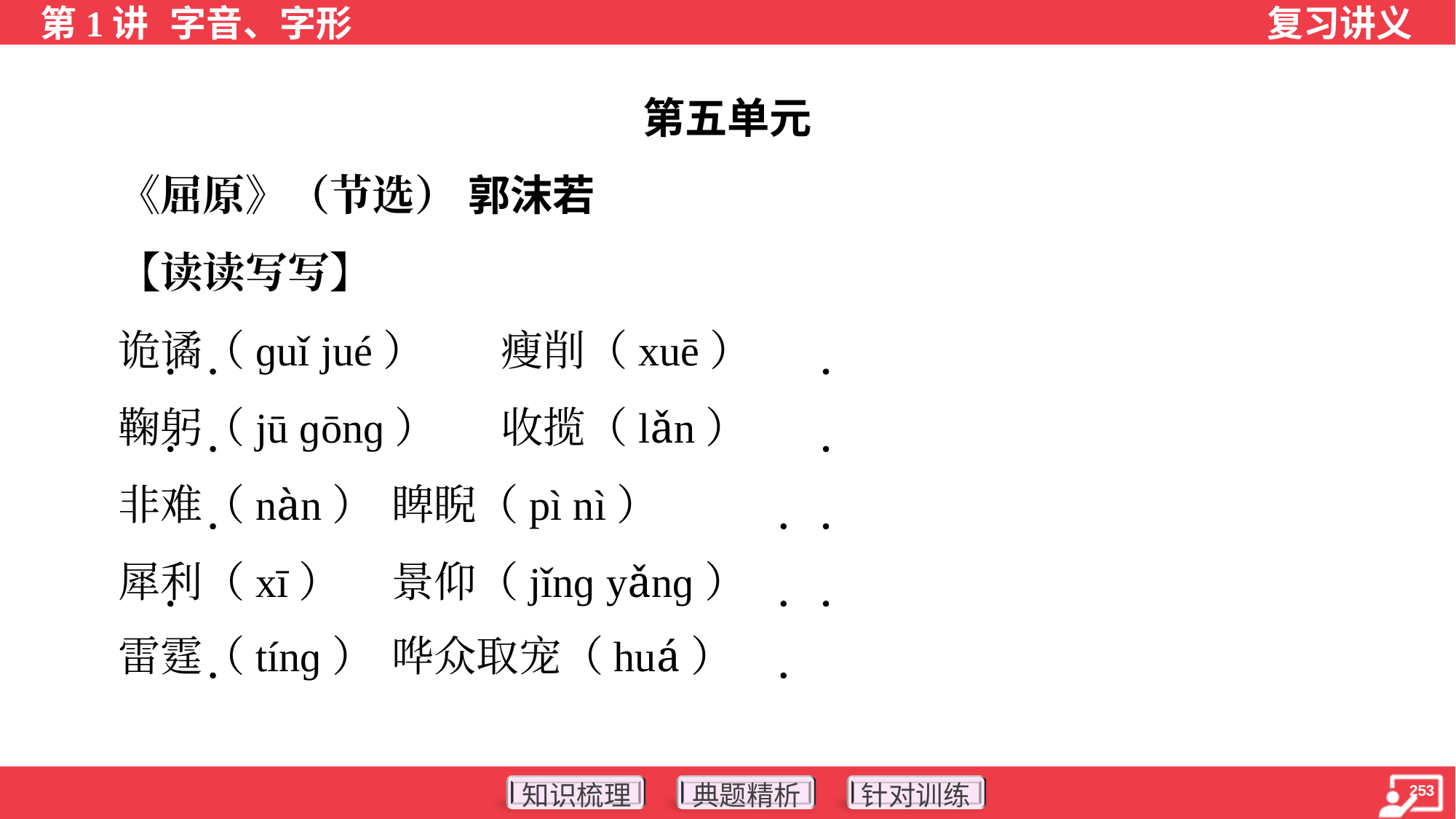

第五单元
    《屈原》（节选） 郭沫若
    【读读写写】
    诡谲（ɡuǐ jué）	瘦削（xuē）
    鞠躬（jū ɡōnɡ）	收揽（lǎn）
    非难（nàn）	睥睨（pì nì）
    犀利（xī）	景仰（jǐnɡ yǎnɡ）
    雷霆（tínɡ）	哗众取宠（huá）